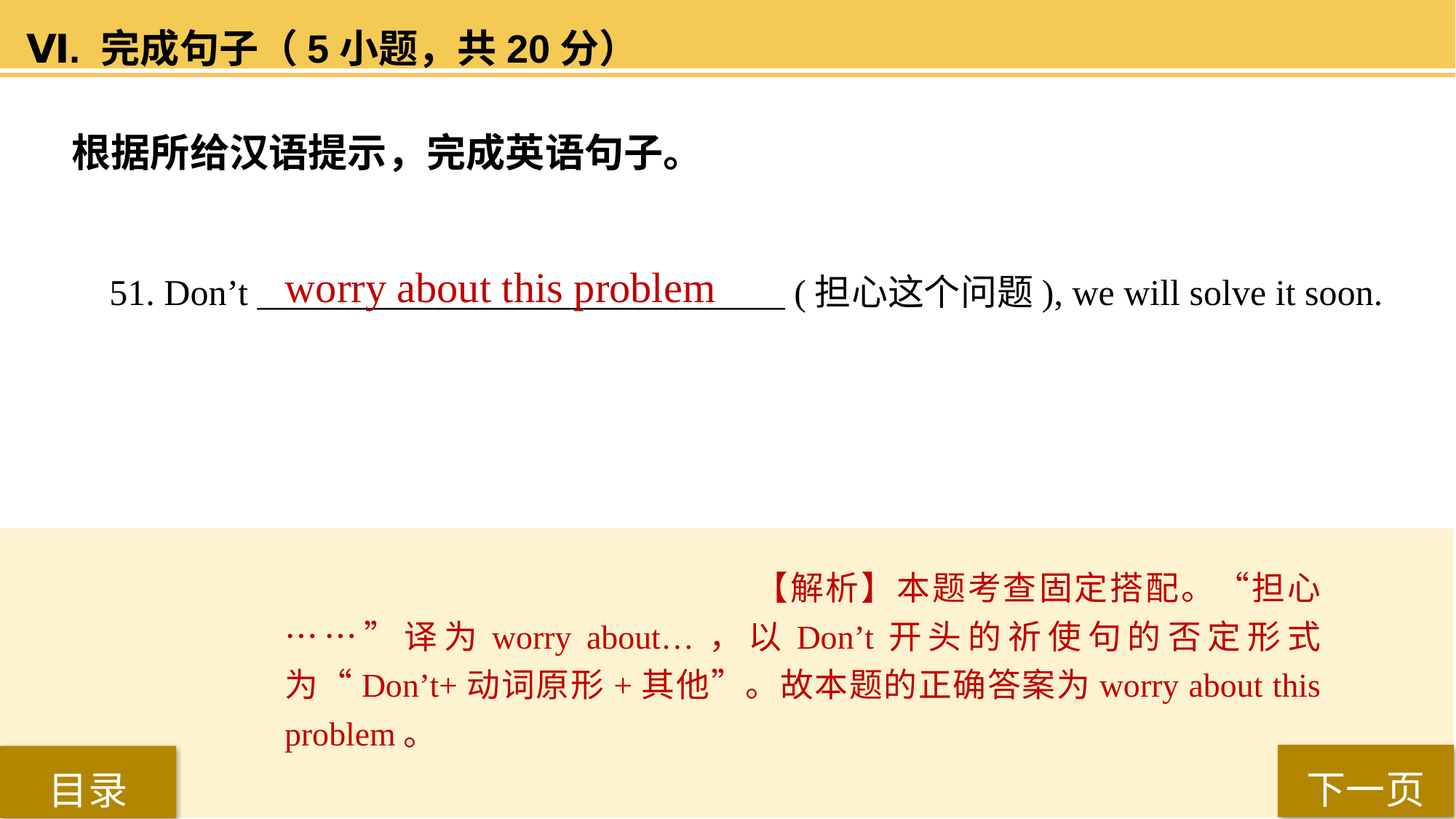

Ⅵ. 完成句子（5小题，共20分）
根据所给汉语提示，完成英语句子。
51. Don’t _____________________________ (担心这个问题), we will solve it soon.
worry about this problem
【解析】本题考查固定搭配。“担心……”译为worry about…，以Don’t开头的祈使句的否定形式为“Don’t+动词原形+其他”。故本题的正确答案为worry about this problem。